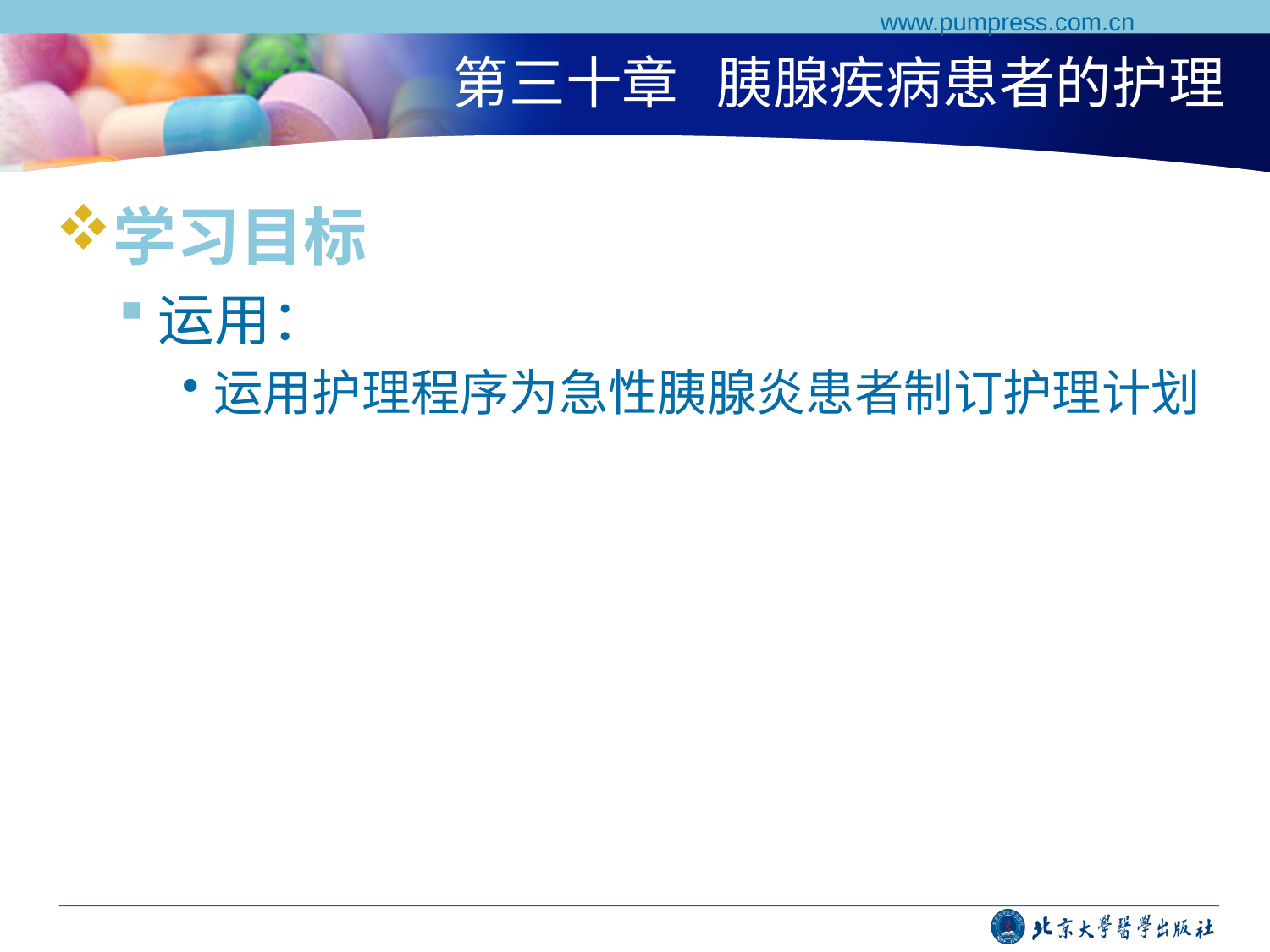

www.pumpress.com.cn
# 第三十章   胰腺疾病患者的护理
学习目标
运用：
运用护理程序为急性胰腺炎患者制订护理计划